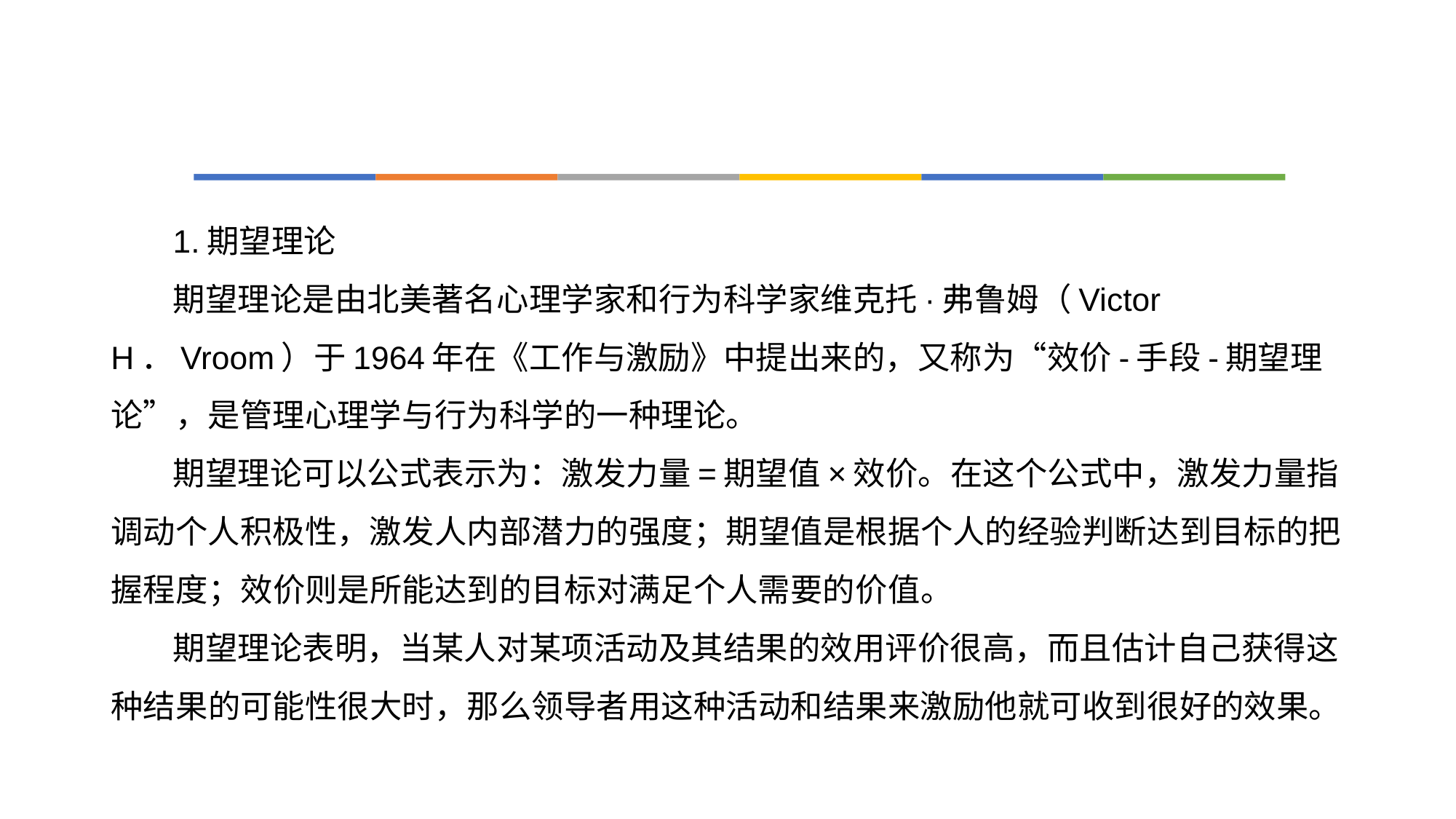

#
1.期望理论
期望理论是由北美著名心理学家和行为科学家维克托·弗鲁姆（Victor H．Vroom）于1964年在《工作与激励》中提出来的，又称为“效价-手段-期望理论”，是管理心理学与行为科学的一种理论。
期望理论可以公式表示为：激发力量=期望值×效价。在这个公式中，激发力量指调动个人积极性，激发人内部潜力的强度；期望值是根据个人的经验判断达到目标的把握程度；效价则是所能达到的目标对满足个人需要的价值。
期望理论表明，当某人对某项活动及其结果的效用评价很高，而且估计自己获得这种结果的可能性很大时，那么领导者用这种活动和结果来激励他就可收到很好的效果。